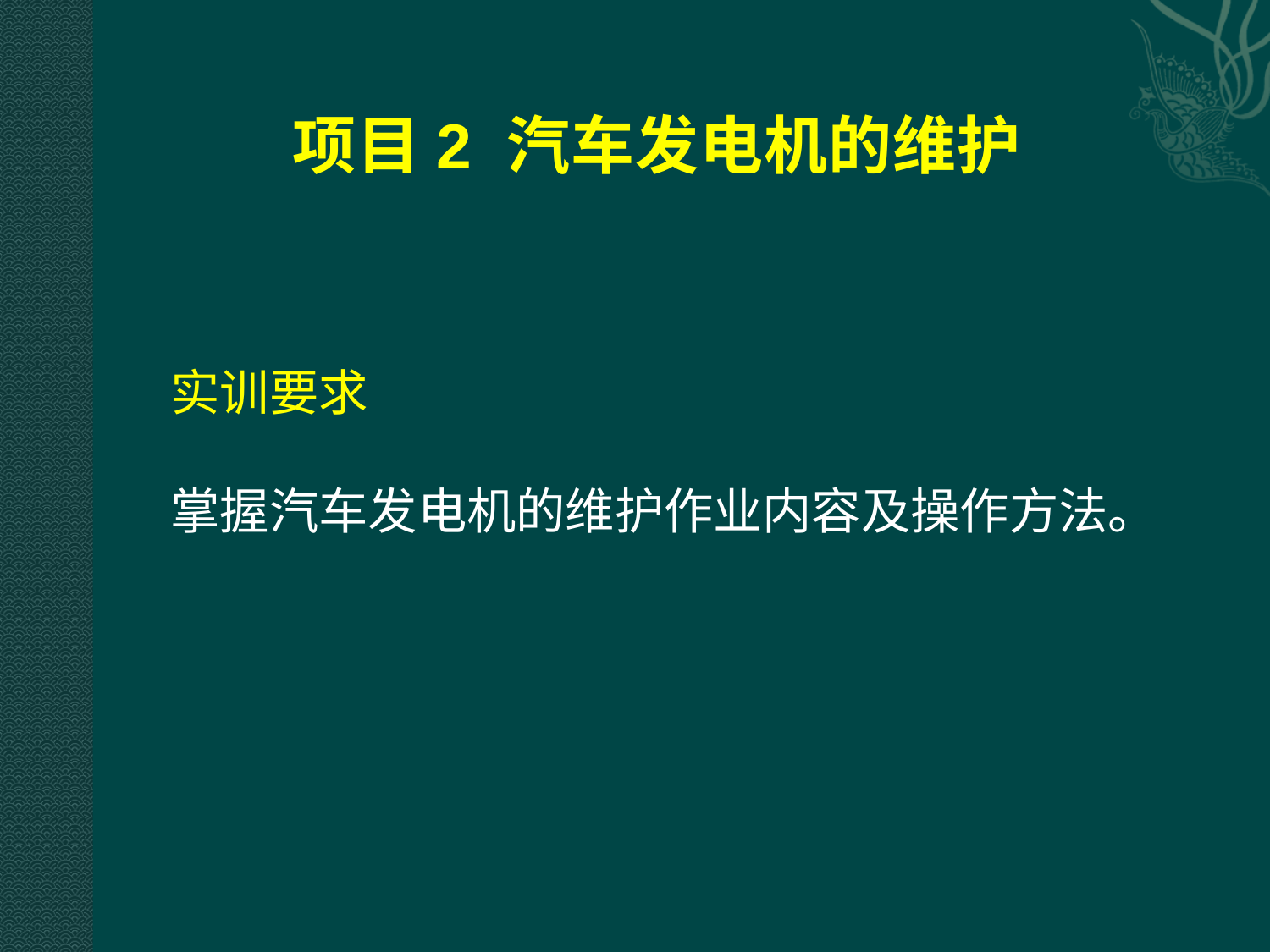

# 项目2 汽车发电机的维护
实训要求
掌握汽车发电机的维护作业内容及操作方法。